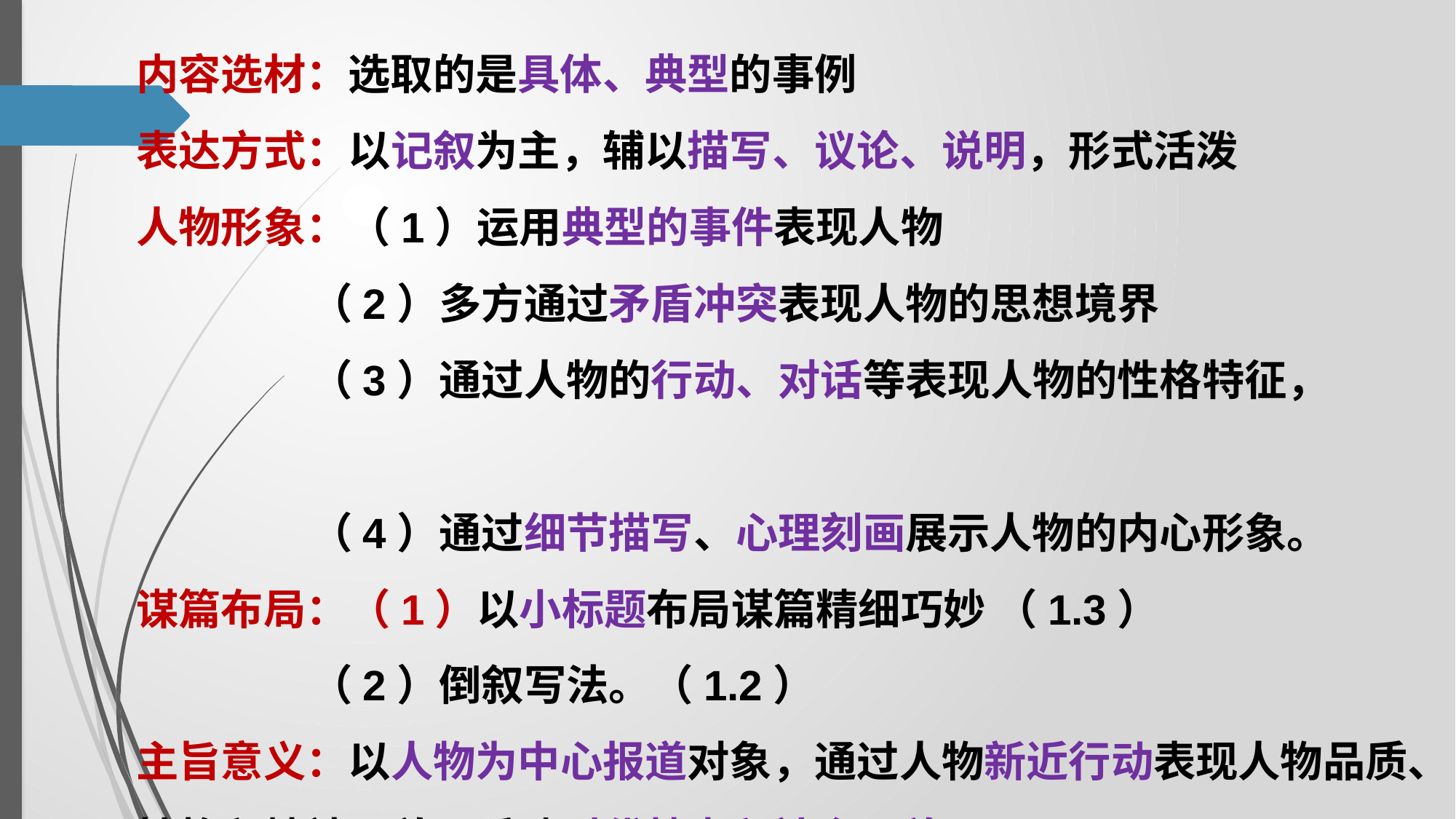

内容选材：选取的是具体、典型的事例
表达方式：以记叙为主，辅以描写、议论、说明，形式活泼
人物形象：（1）运用典型的事件表现人物
                 （2）多方通过矛盾冲突表现人物的思想境界
                 （3）通过人物的行动、对话等表现人物的性格特征，
                 （4）通过细节描写、心理刻画展示人物的内心形象。
谋篇布局：（1）以小标题布局谋篇精细巧妙 （1.3）
                 （2）倒叙写法。（1.2）
主旨意义：以人物为中心报道对象，通过人物新近行动表现人物品质、性格和精神面貌，反映时代特点和社会面貌。